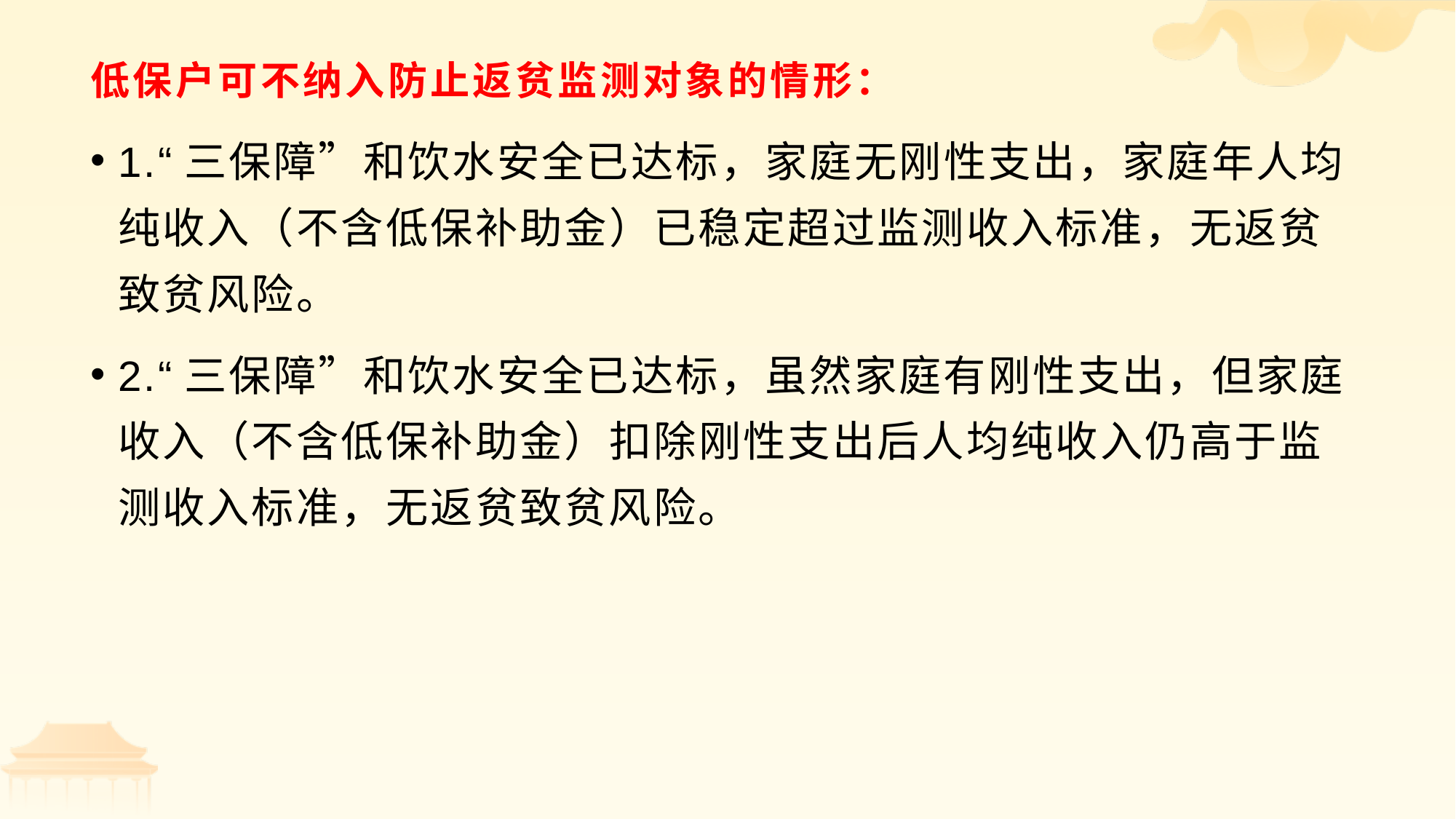

# 低保户可不纳入防止返贫监测对象的情形：
1.“三保障”和饮水安全已达标，家庭无刚性支出，家庭年人均纯收入（不含低保补助金）已稳定超过监测收入标准，无返贫致贫风险。
2.“三保障”和饮水安全已达标，虽然家庭有刚性支出，但家庭收入（不含低保补助金）扣除刚性支出后人均纯收入仍高于监测收入标准，无返贫致贫风险。